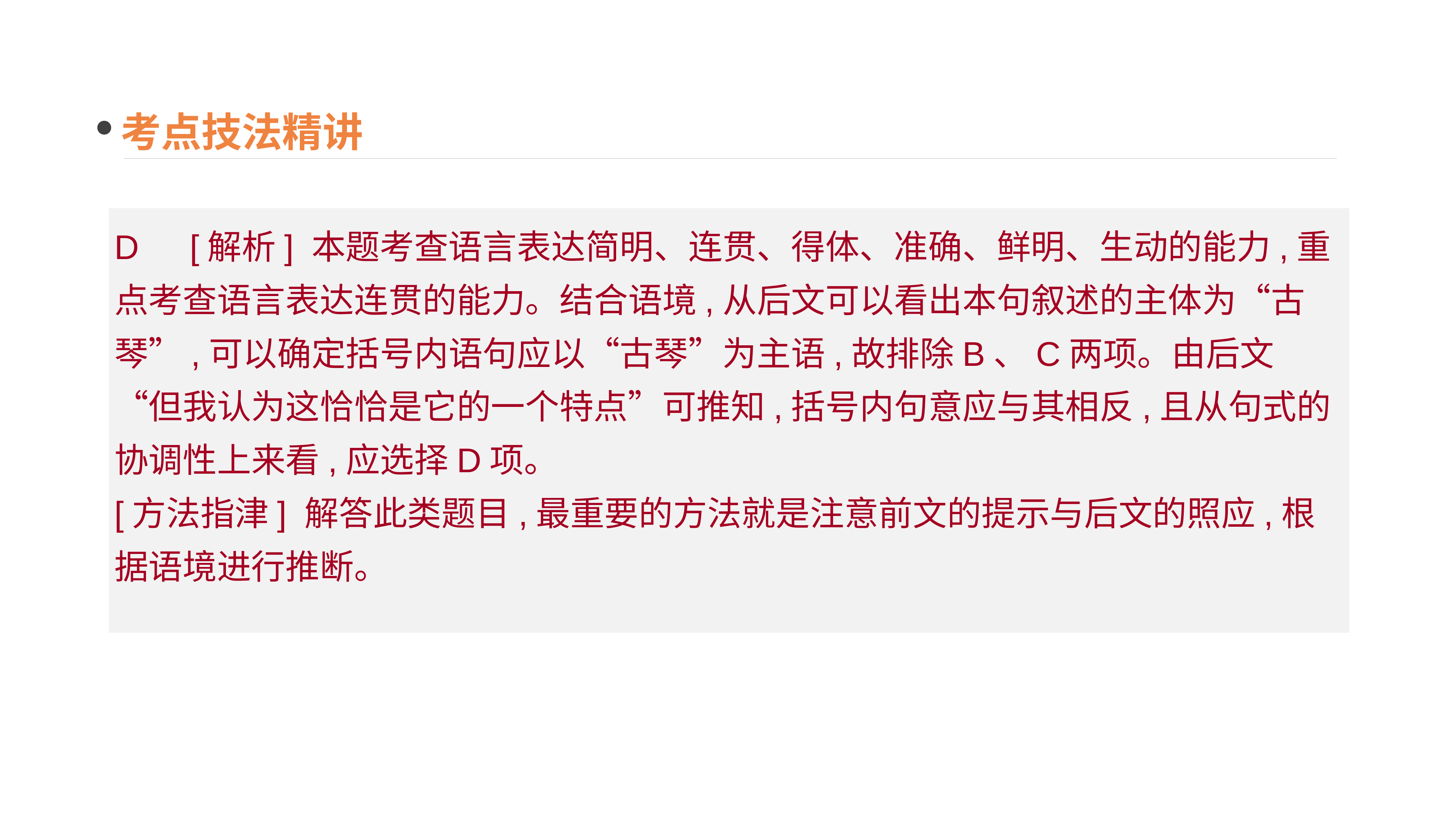

考点技法精讲

D　[解析] 本题考查语言表达简明、连贯、得体、准确、鲜明、生动的能力,重点考查语言表达连贯的能力。结合语境,从后文可以看出本句叙述的主体为“古琴”,可以确定括号内语句应以“古琴”为主语,故排除B、C两项。由后文“但我认为这恰恰是它的一个特点”可推知,括号内句意应与其相反,且从句式的协调性上来看,应选择D项。
[方法指津] 解答此类题目,最重要的方法就是注意前文的提示与后文的照应,根据语境进行推断。